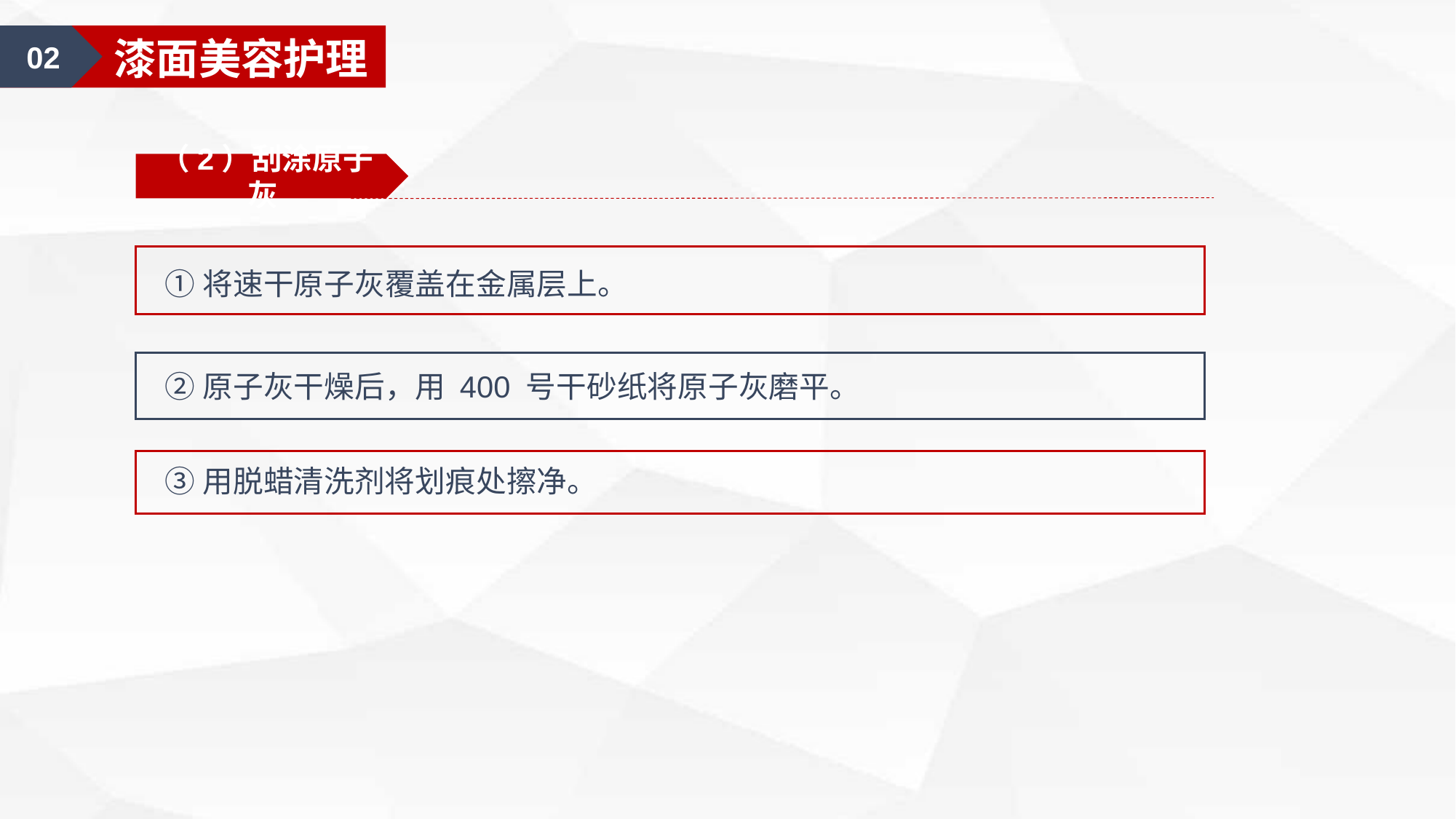

02
漆面美容护理
（2）刮涂原子灰

①将速干原子灰覆盖在金属层上。

②原子灰干燥后，用 400 号干砂纸将原子灰磨平。

③用脱蜡清洗剂将划痕处擦净。